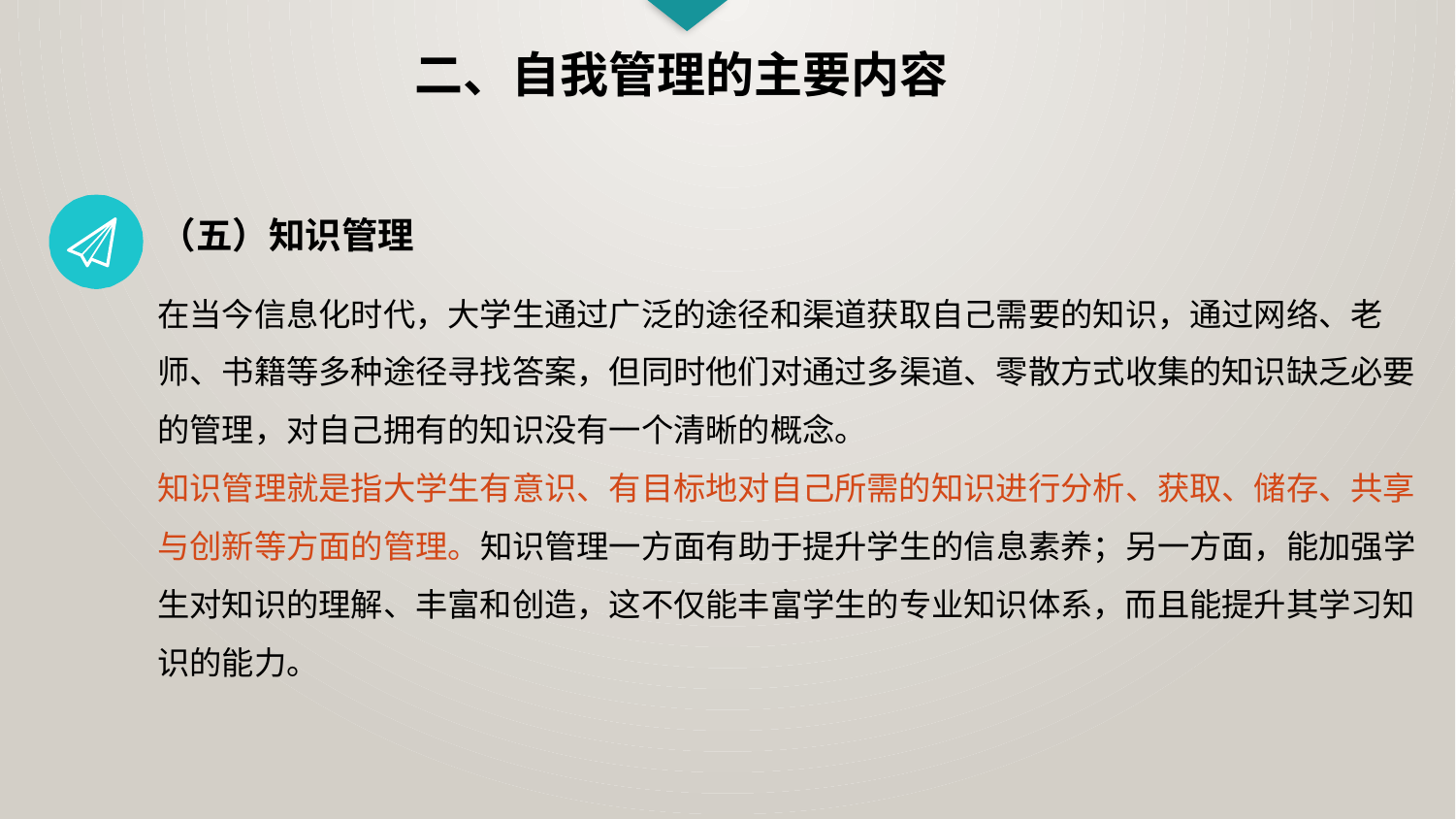

二、自我管理的主要内容

（五）知识管理

在当今信息化时代，大学生通过广泛的途径和渠道获取自己需要的知识，通过网络、老师、书籍等多种途径寻找答案，但同时他们对通过多渠道、零散方式收集的知识缺乏必要的管理，对自己拥有的知识没有一个清晰的概念。
知识管理就是指大学生有意识、有目标地对自己所需的知识进行分析、获取、储存、共享与创新等方面的管理。知识管理一方面有助于提升学生的信息素养；另一方面，能加强学生对知识的理解、丰富和创造，这不仅能丰富学生的专业知识体系，而且能提升其学习知识的能力。
15